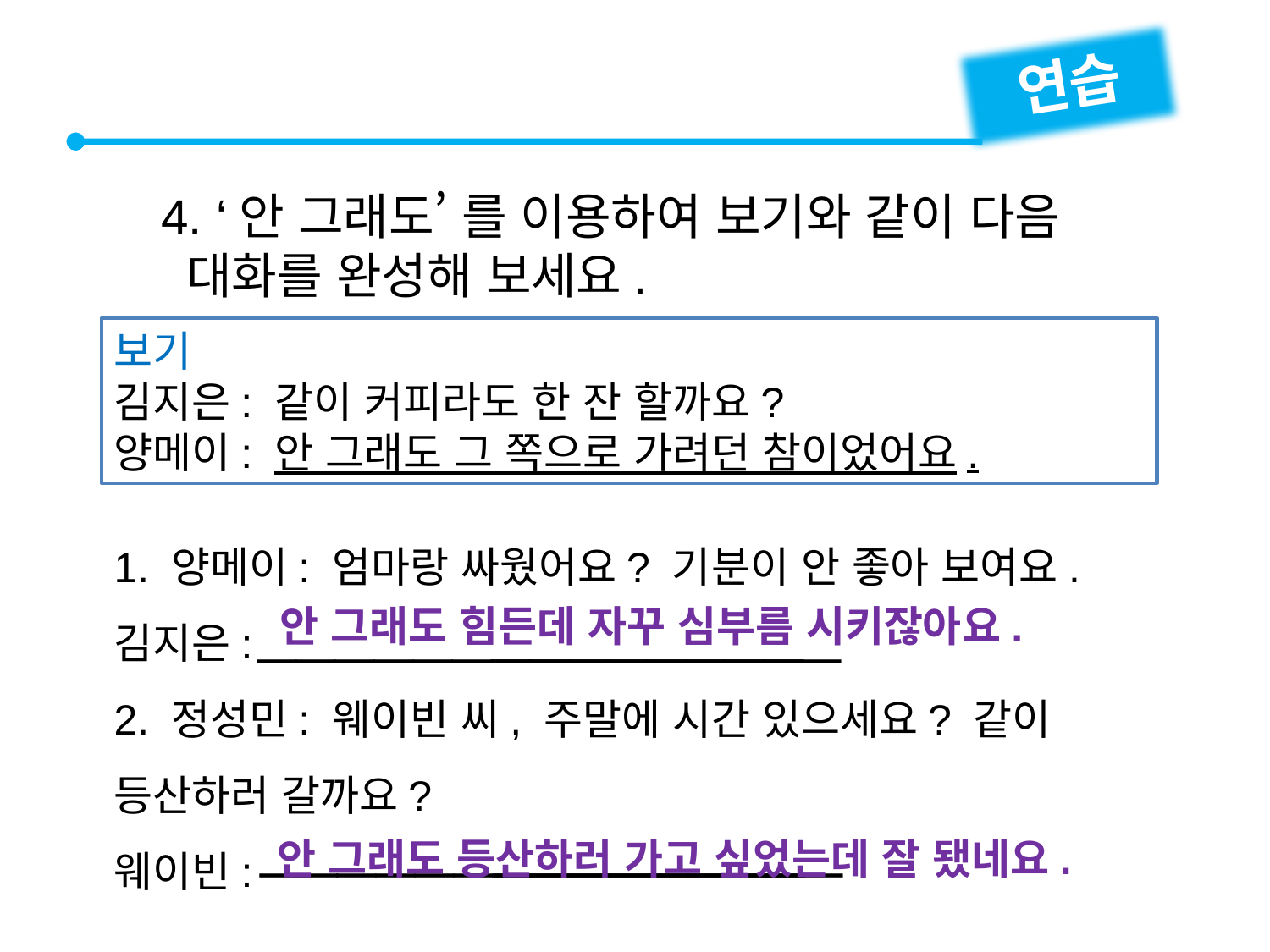

연습
4. ‘안 그래도’ 를 이용하여 보기와 같이 다음
 대화를 완성해 보세요.
보기
김지은: 같이 커피라도 한 잔 할까요?
양메이: 안 그래도 그 쪽으로 가려던 참이었어요.
1. 양메이: 엄마랑 싸웠어요? 기분이 안 좋아 보여요.
김지은:
2. 정성민: 웨이빈 씨, 주말에 시간 있으세요? 같이 등산하러 갈까요?
웨이빈:
_______________
________
안 그래도 힘든데 자꾸 심부름 시키잖아요.
_______________
________
안 그래도 등산하러 가고 싶었는데 잘 됐네요.